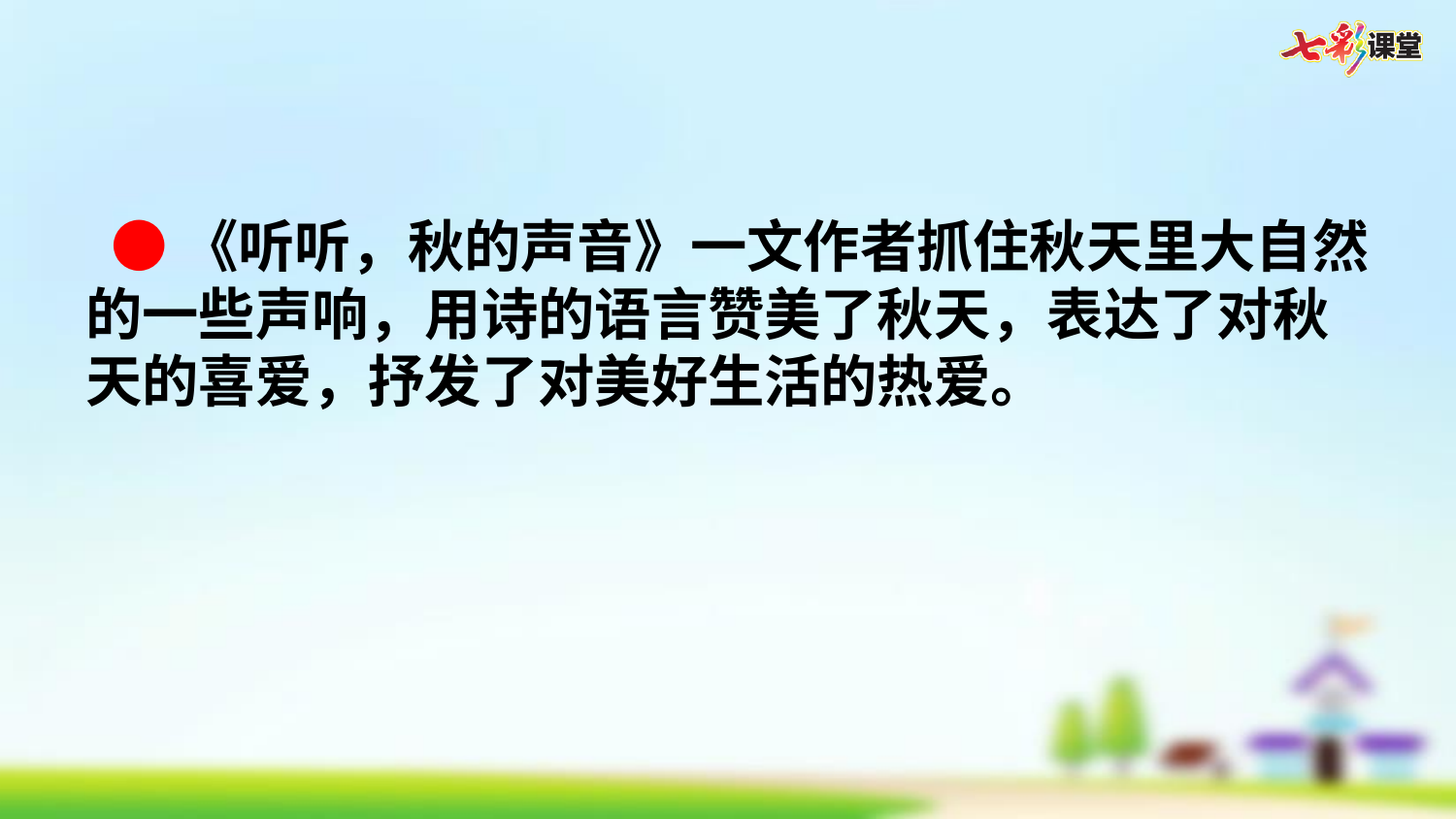

●《听听，秋的声音》一文作者抓住秋天里大自然的一些声响，用诗的语言赞美了秋天，表达了对秋天的喜爱，抒发了对美好生活的热爱。